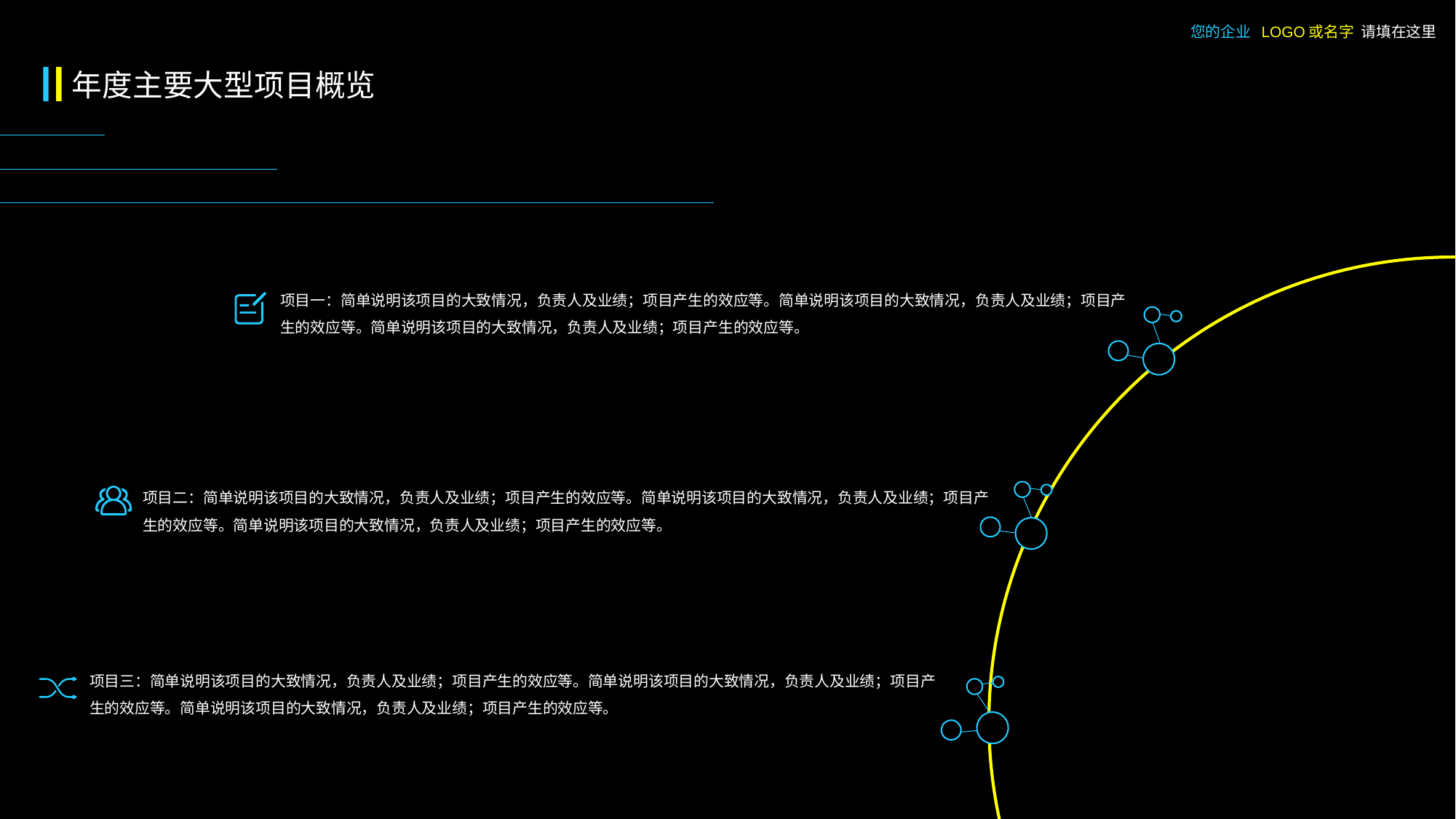

您的企业  LOGO或名字  请填在这里
年度主要大型项目概览

项目一：简单说明该项目的大致情况，负责人及业绩；项目产生的效应等。简单说明该项目的大致情况，负责人及业绩；项目产生的效应等。简单说明该项目的大致情况，负责人及业绩；项目产生的效应等。

项目二：简单说明该项目的大致情况，负责人及业绩；项目产生的效应等。简单说明该项目的大致情况，负责人及业绩；项目产生的效应等。简单说明该项目的大致情况，负责人及业绩；项目产生的效应等。

项目三：简单说明该项目的大致情况，负责人及业绩；项目产生的效应等。简单说明该项目的大致情况，负责人及业绩；项目产生的效应等。简单说明该项目的大致情况，负责人及业绩；项目产生的效应等。